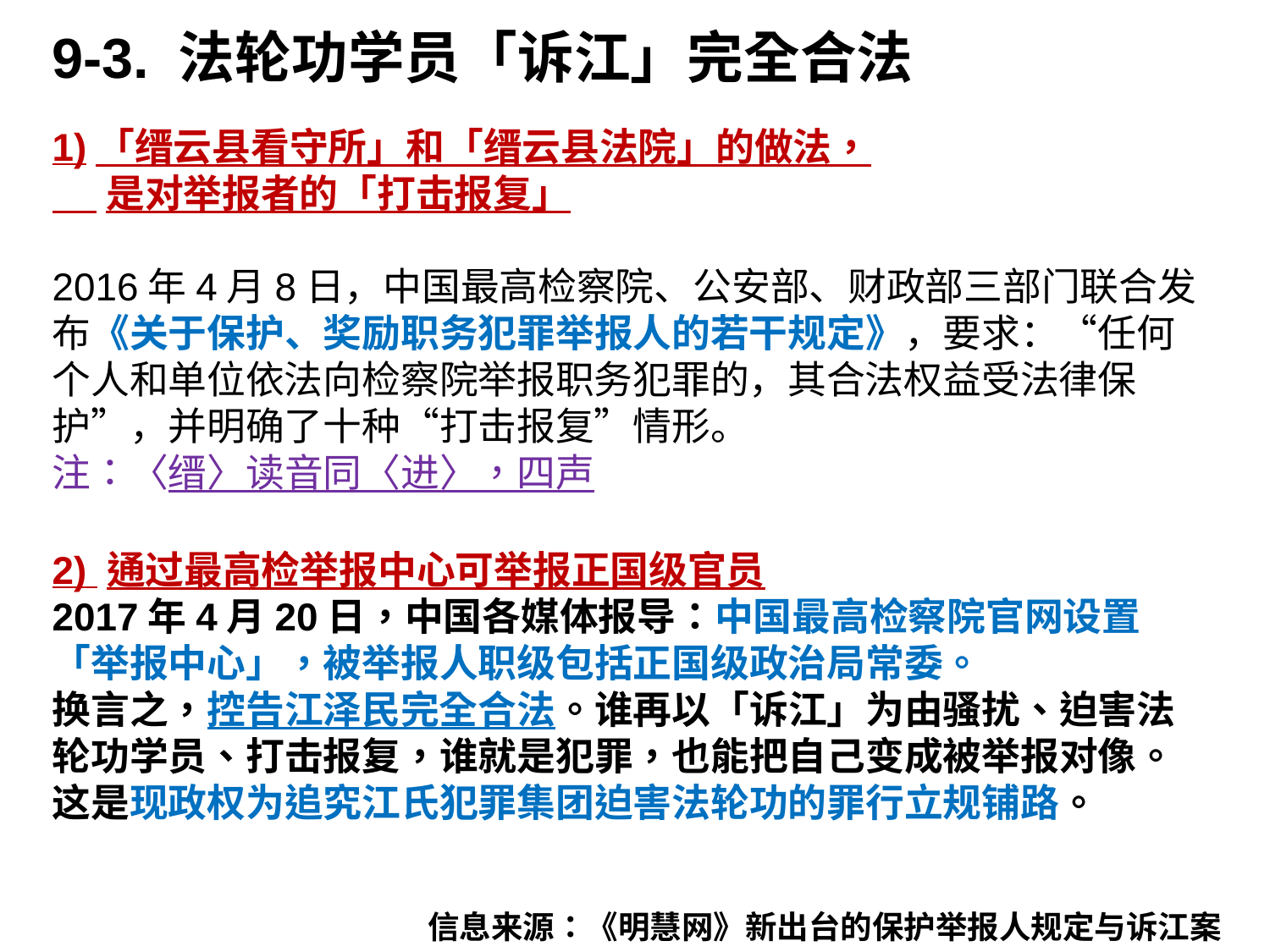

9-3. 法轮功学员「诉江」完全合法
1)「缙云县看守所」和「缙云县法院」的做法，
     是对举报者的「打击报复」

2016年4月8日，中国最高检察院、公安部、财政部三部门联合发布《关于保护、奖励职务犯罪举报人的若干规定》，要求：“任何个人和单位依法向检察院举报职务犯罪的，其合法权益受法律保护”，并明确了十种“打击报复”情形。
注：〈缙〉读音同〈进〉，四声

2) 通过最高检举报中心可举报正国级官员
2017年4月20日，中国各媒体报导：中国最高检察院官网设置「举报中心」，被举报人职级包括正国级政治局常委。
换言之，控告江泽民完全合法。谁再以「诉江」为由骚扰、迫害法轮功学员、打击报复，谁就是犯罪，也能把自己变成被举报对像。这是现政权为追究江氏犯罪集团迫害法轮功的罪行立规铺路。
信息来源：《明慧网》新出台的保护举报人规定与诉江案